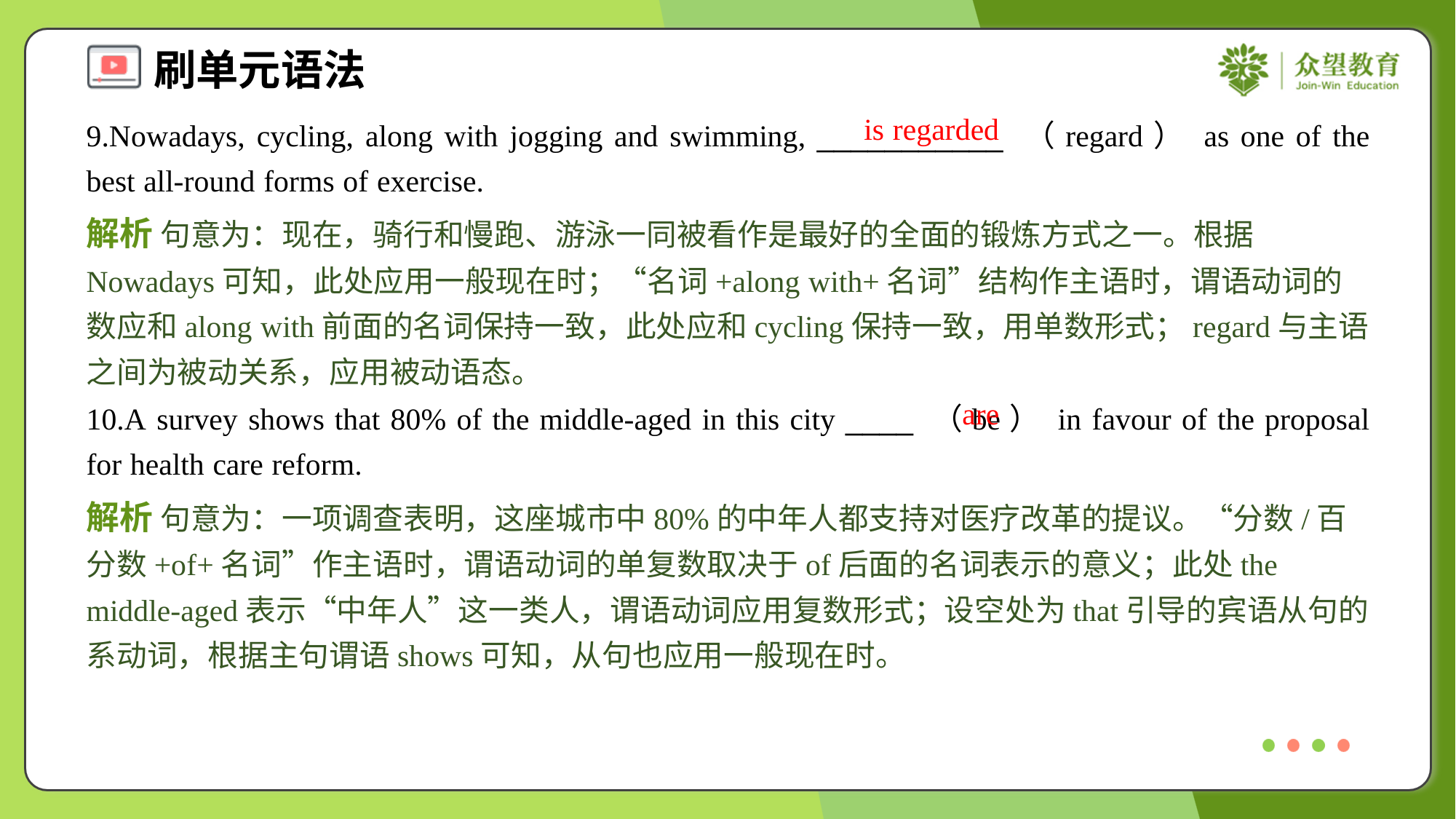

is regarded
9.Nowadays, cycling, along with jogging and swimming, ___________ （regard） as one of the best all-round forms of exercise.
解析 句意为：现在，骑行和慢跑、游泳一同被看作是最好的全面的锻炼方式之一。根据Nowadays可知，此处应用一般现在时；“名词+along with+名词”结构作主语时，谓语动词的数应和along with前面的名词保持一致，此处应和cycling保持一致，用单数形式；regard与主语之间为被动关系，应用被动语态。
are
10.A survey shows that 80% of the middle-aged in this city ____ （be） in favour of the proposal for health care reform.
解析 句意为：一项调查表明，这座城市中80%的中年人都支持对医疗改革的提议。“分数/百分数+of+名词”作主语时，谓语动词的单复数取决于of后面的名词表示的意义；此处the middle-aged表示“中年人”这一类人，谓语动词应用复数形式；设空处为that引导的宾语从句的系动词，根据主句谓语shows可知，从句也应用一般现在时。